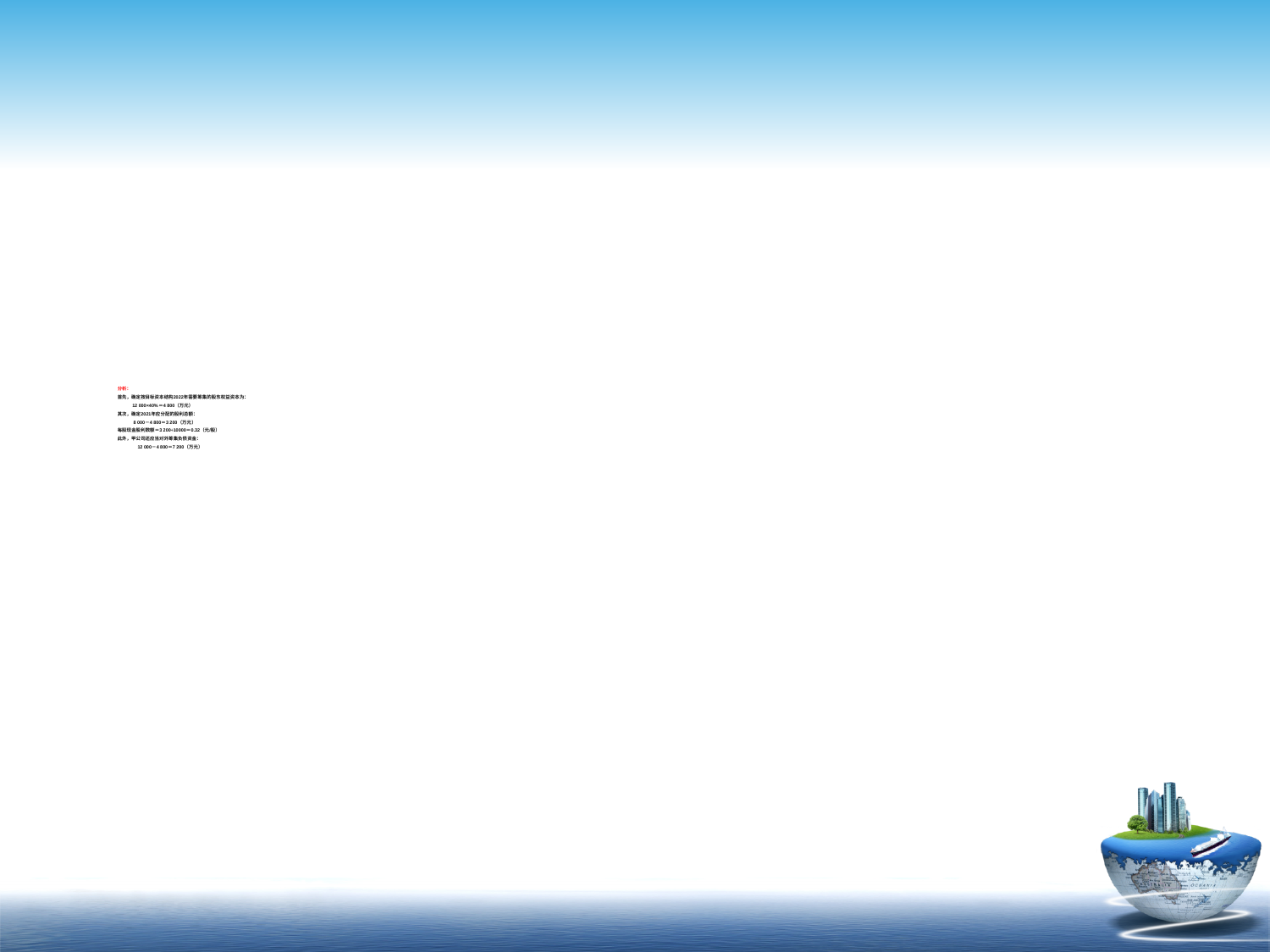

# 分析： 首先，确定按目标资本结构2022年需要筹集的股东权益资本为： 12 000×40%＝4 800（万元） 其次，确定2021年应分配的股利总额： 8 000－4 800＝3 200（万元） 每股现金股利数额＝3 200÷10000＝0.32（元/股） 此外，甲公司还应当对外筹集负债资金： 12 000－4 800＝7 200（万元）